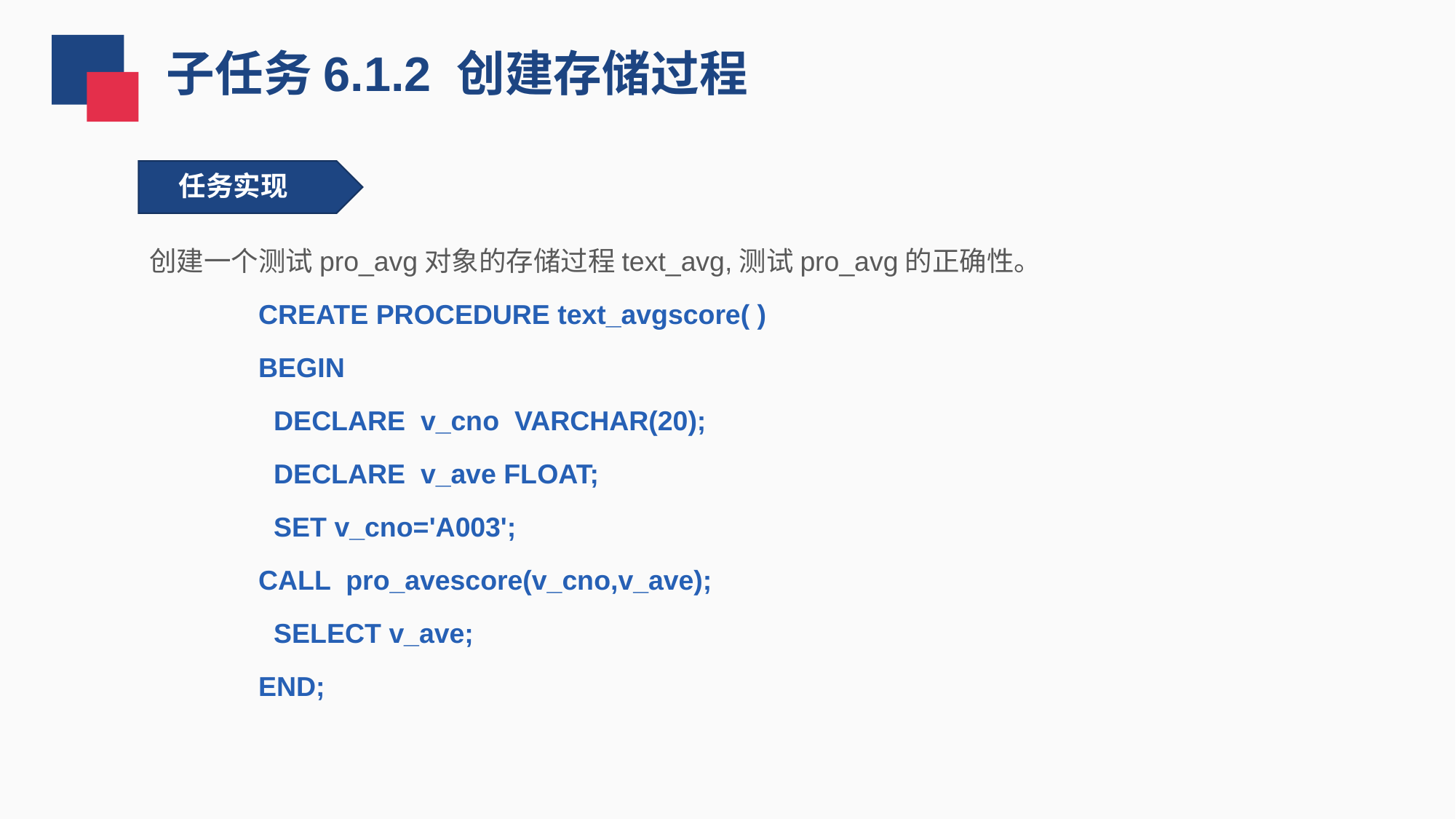

子任务6.1.2 创建存储过程

任务实现
创建一个测试pro_avg对象的存储过程text_avg,测试pro_avg的正确性。
CREATE PROCEDURE text_avgscore( )
BEGIN
  DECLARE  v_cno  VARCHAR(20);
  DECLARE  v_ave FLOAT;
  SET v_cno='A003';
CALL  pro_avescore(v_cno,v_ave);
  SELECT v_ave;
END;